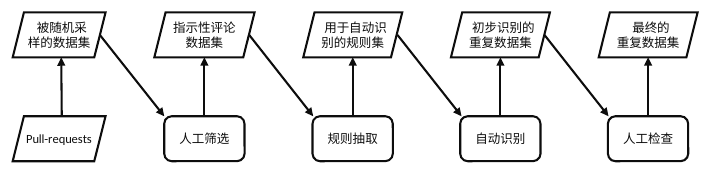

被随机采样的数据集
Pull-requests
 最终的
重复数据集
人工检查
指示性评论数据集
人工筛选
 用于自动识别的规则集
规则抽取
 初步识别的
重复数据集
自动识别